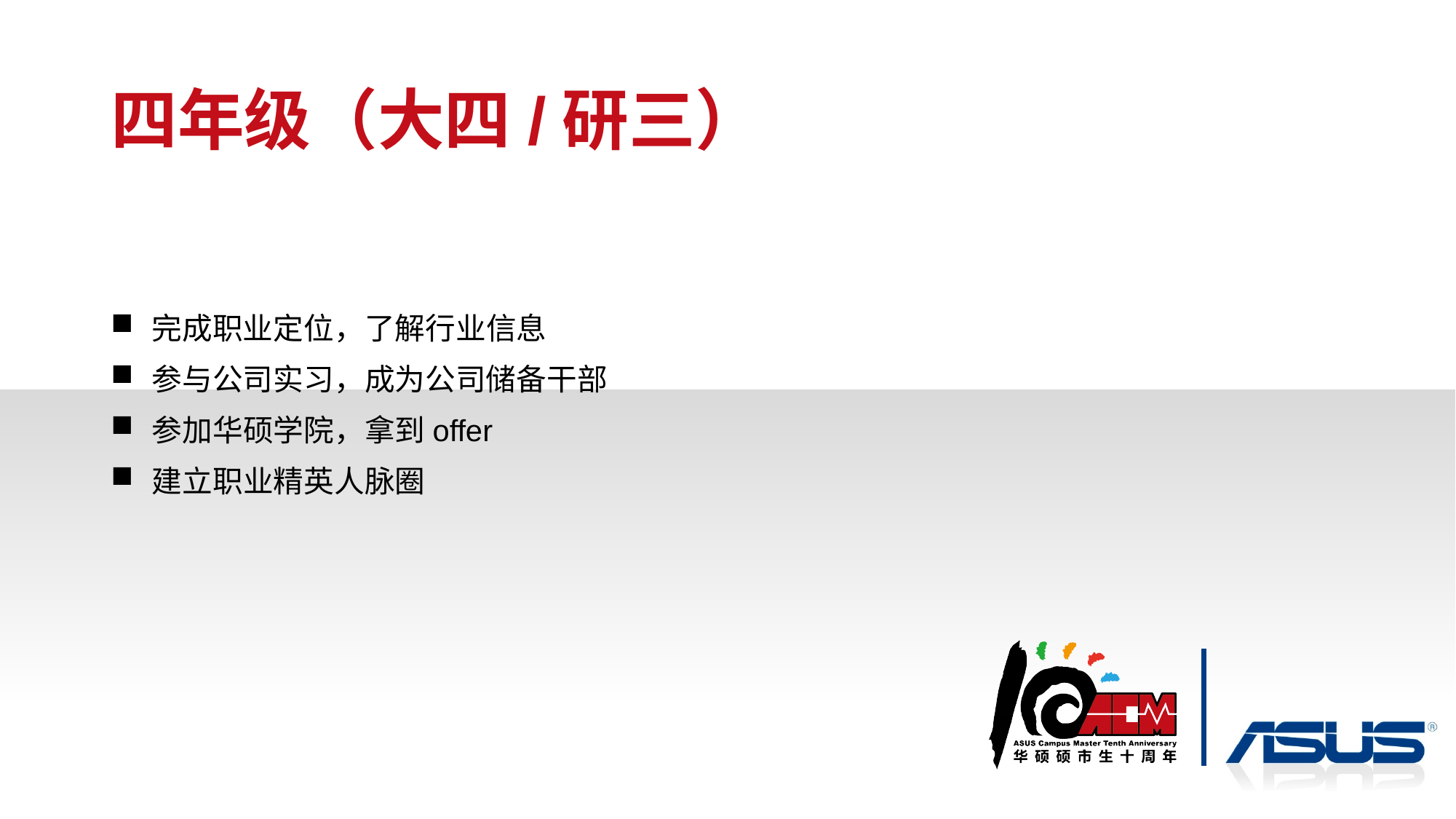

# 四年级（大四/研三）
完成职业定位，了解行业信息
参与公司实习，成为公司储备干部
参加华硕学院，拿到offer
建立职业精英人脉圈